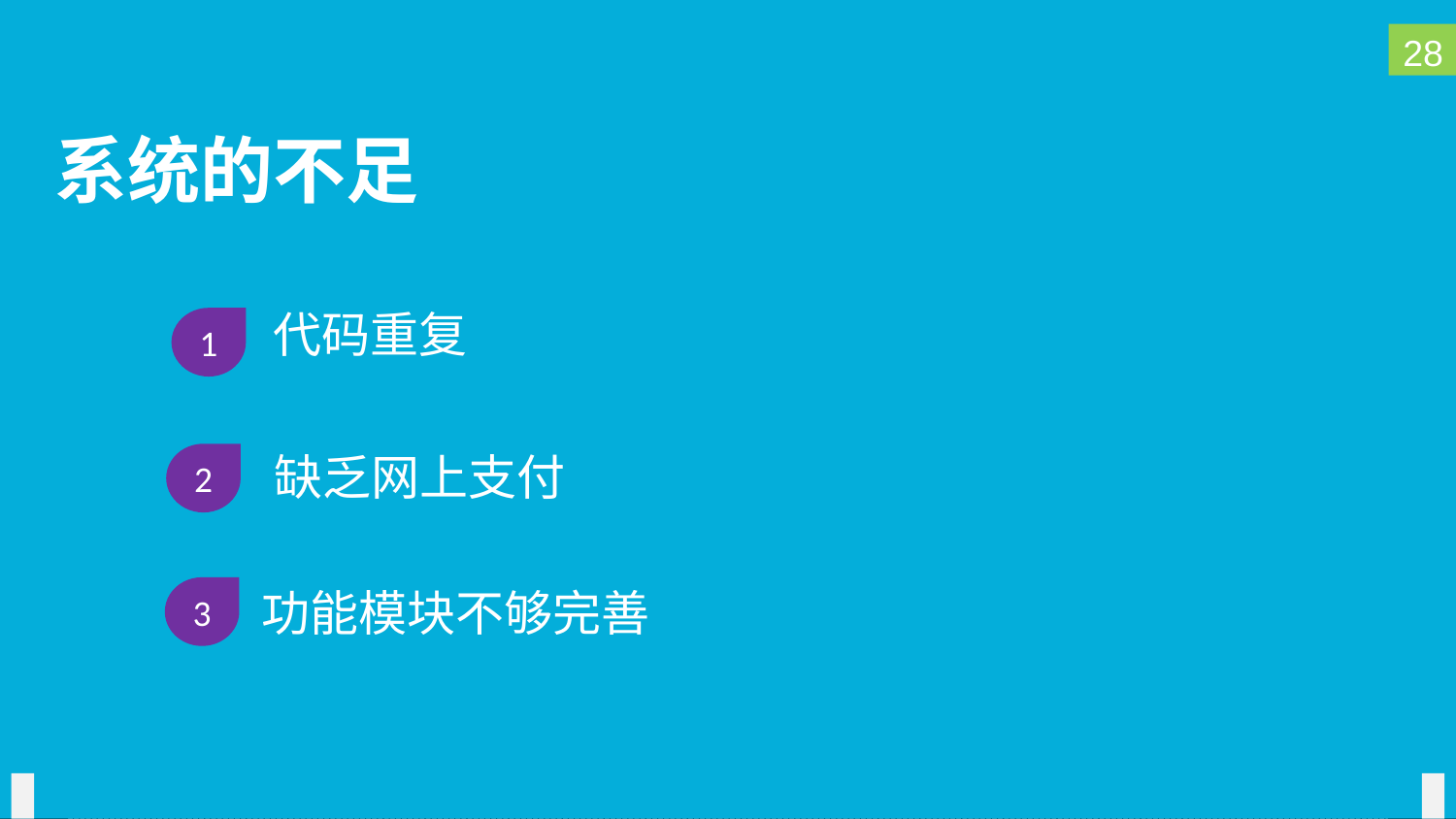

28

# 系统的不足
代码重复
1
缺乏网上支付
2
功能模块不够完善
3